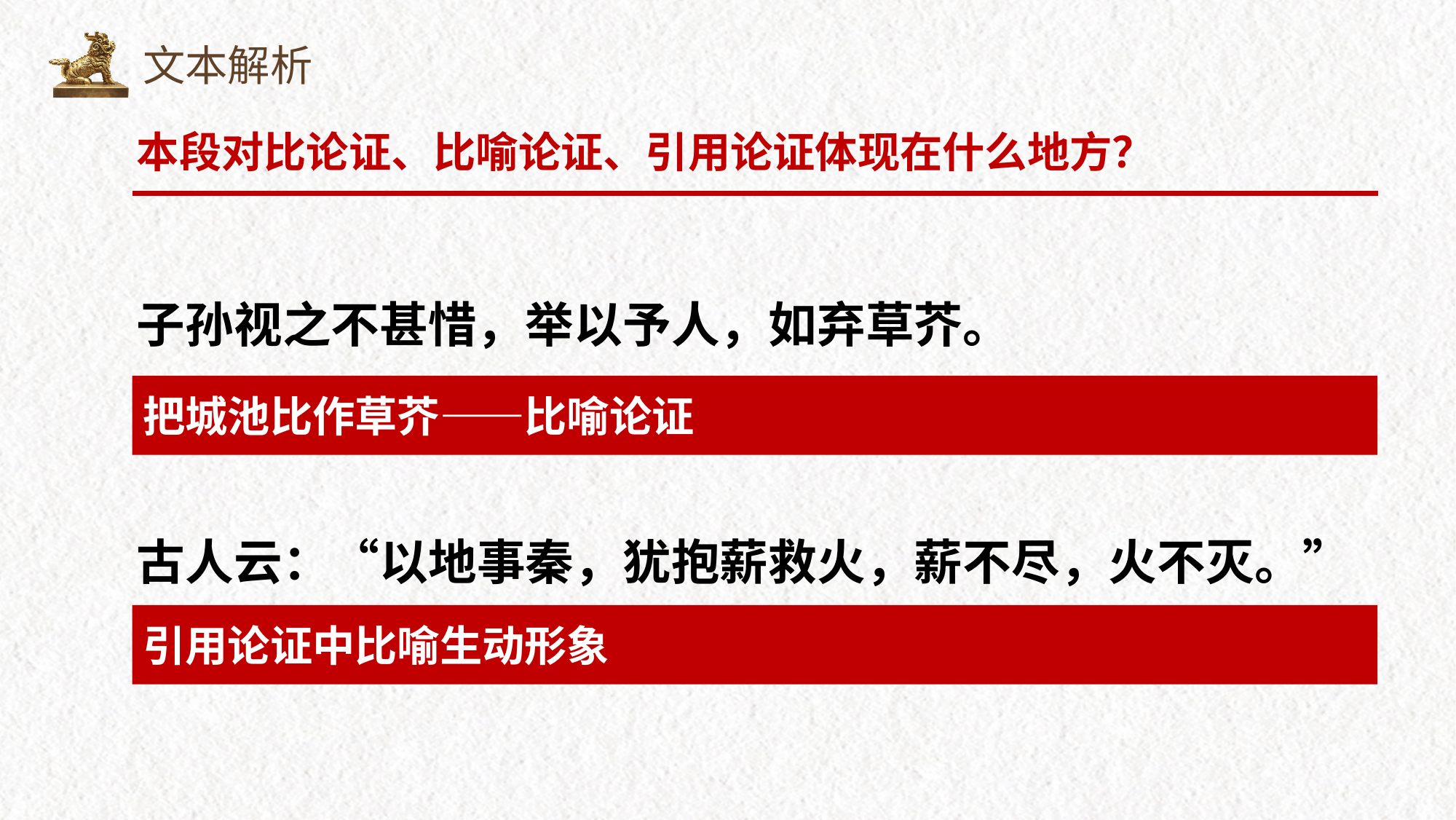

文本解析
本段对比论证、比喻论证、引用论证体现在什么地方？
子孙视之不甚惜，举以予人，如弃草芥。
把城池比作草芥——比喻论证
古人云：“以地事秦，犹抱薪救火，薪不尽，火不灭。”
引用论证中比喻生动形象